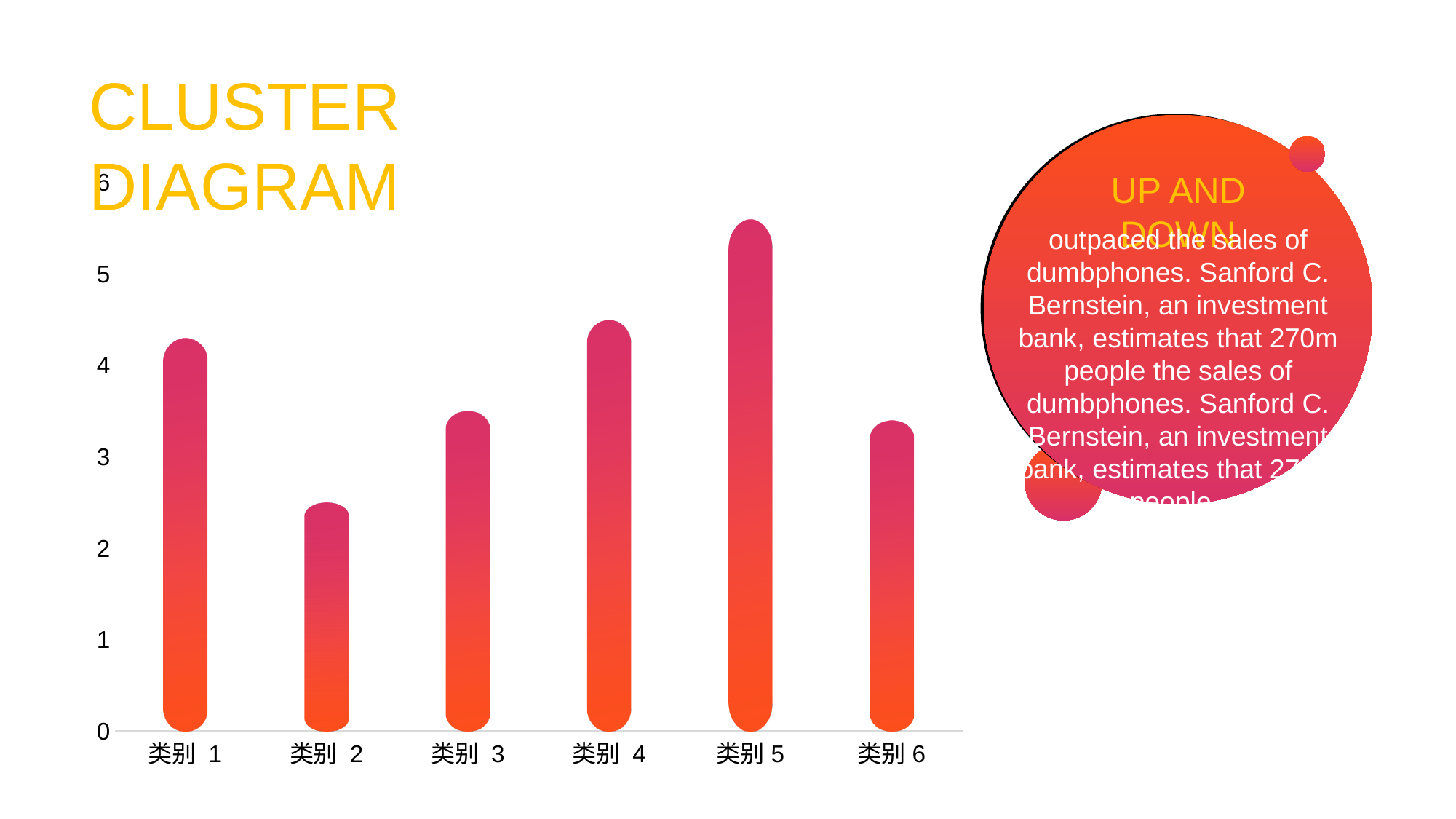

CLUSTER DIAGRAM

### Chart

| Category | 系列 1 |
|---|---|
| 类别 1 | 4.3 |
| 类别 2 | 2.5 |
| 类别 3 | 3.5 |
| 类别 4 | 4.5 |
| 类别5 | 5.6 |
| 类别6 | 3.4 |
UP AND DOWN
outpaced the sales of dumbphones. Sanford C. Bernstein, an investment bank, estimates that 270m people the sales of dumbphones. Sanford C. Bernstein, an investment bank, estimates that 270m people